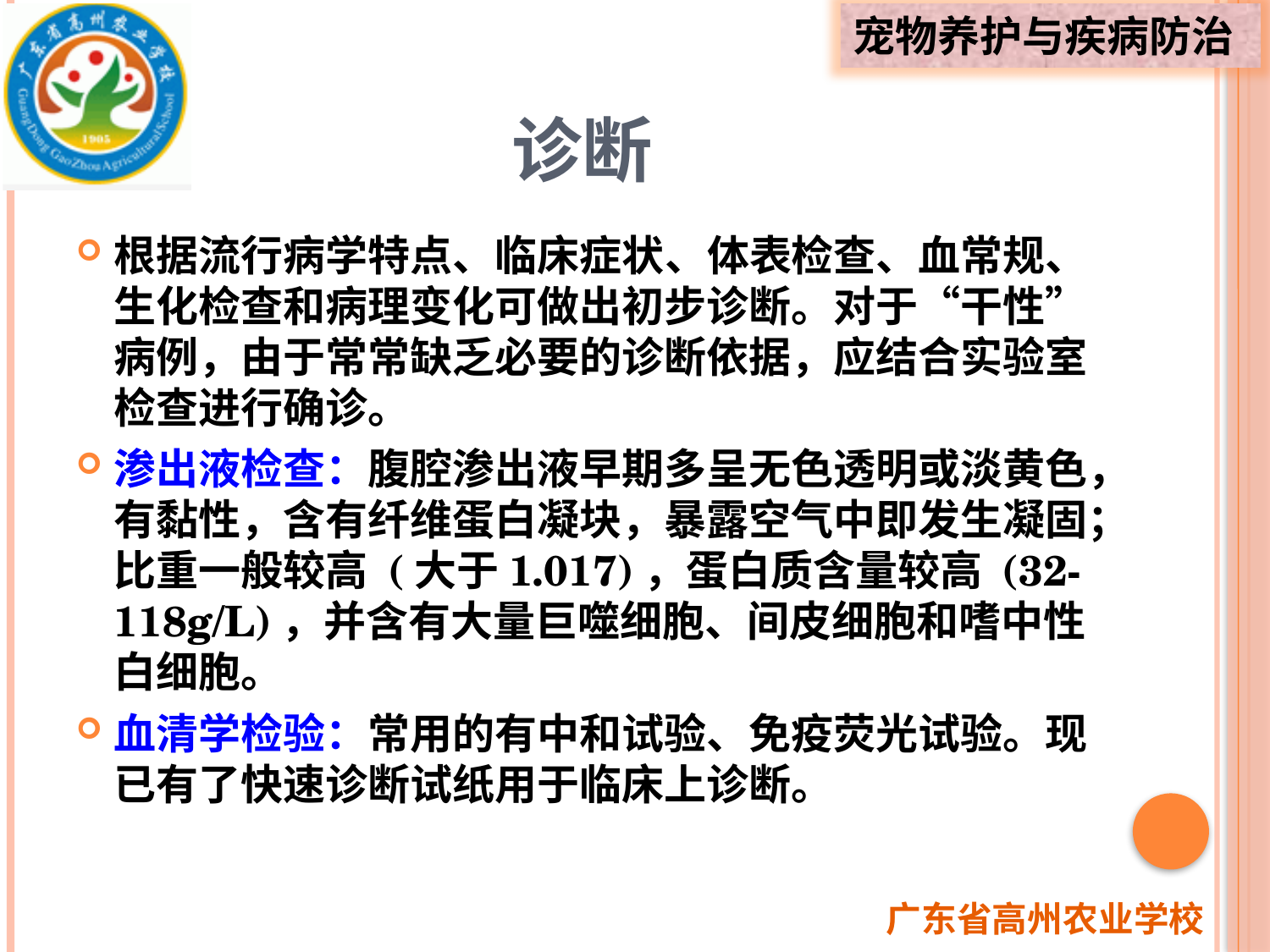

# 诊断
根据流行病学特点、临床症状、体表检查、血常规、生化检查和病理变化可做出初步诊断。对于“干性”病例，由于常常缺乏必要的诊断依据，应结合实验室检查进行确诊。
渗出液检查：腹腔渗出液早期多呈无色透明或淡黄色，有黏性，含有纤维蛋白凝块，暴露空气中即发生凝固；比重一般较高 (大于1.017)，蛋白质含量较高 (32-118g/L)，并含有大量巨噬细胞、间皮细胞和嗜中性白细胞。
血清学检验：常用的有中和试验、免疫荧光试验。现已有了快速诊断试纸用于临床上诊断。